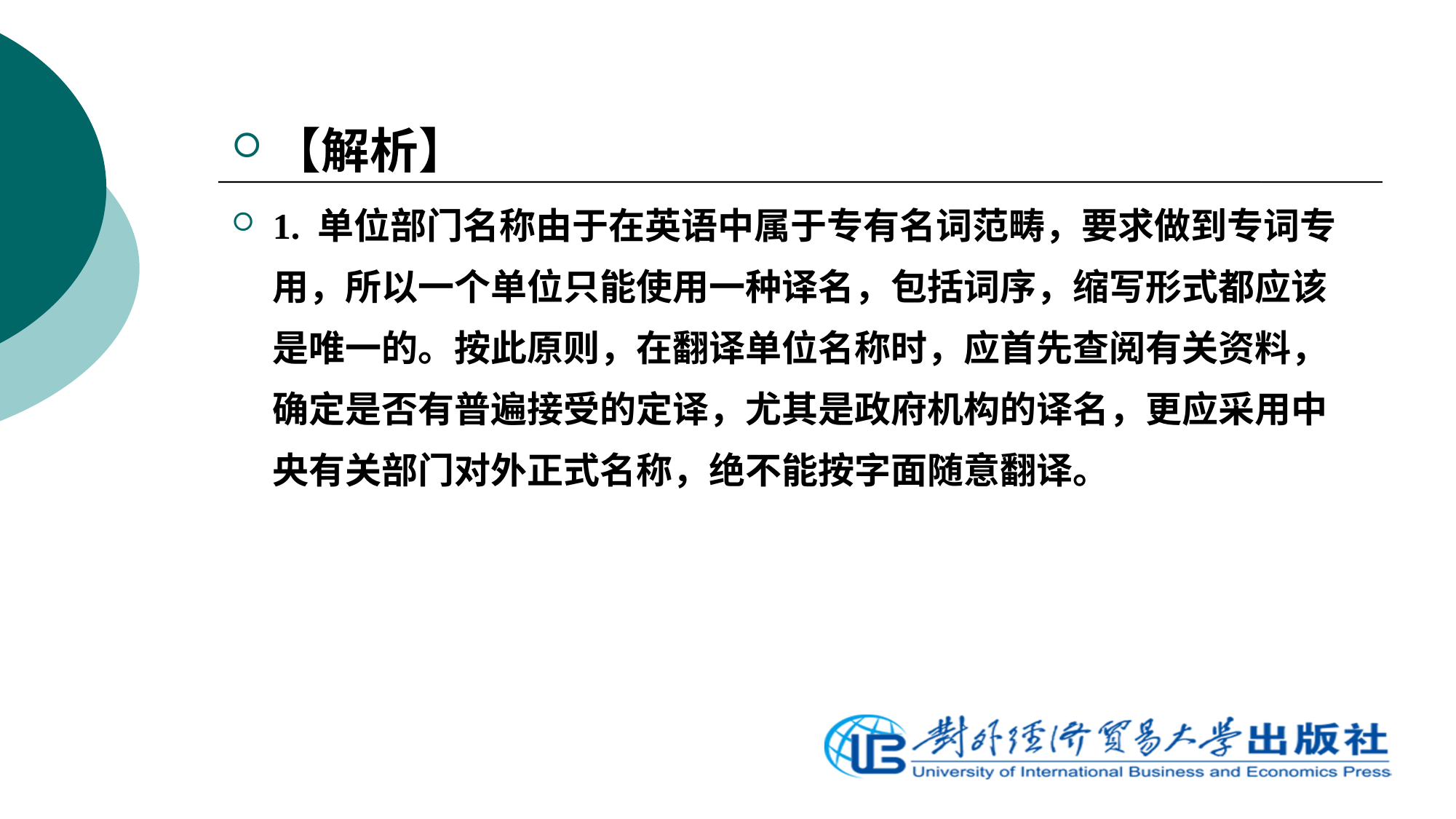

【解析】
1. 单位部门名称由于在英语中属于专有名词范畴，要求做到专词专用，所以一个单位只能使用一种译名，包括词序，缩写形式都应该是唯一的。按此原则，在翻译单位名称时，应首先查阅有关资料，确定是否有普遍接受的定译，尤其是政府机构的译名，更应采用中央有关部门对外正式名称，绝不能按字面随意翻译。